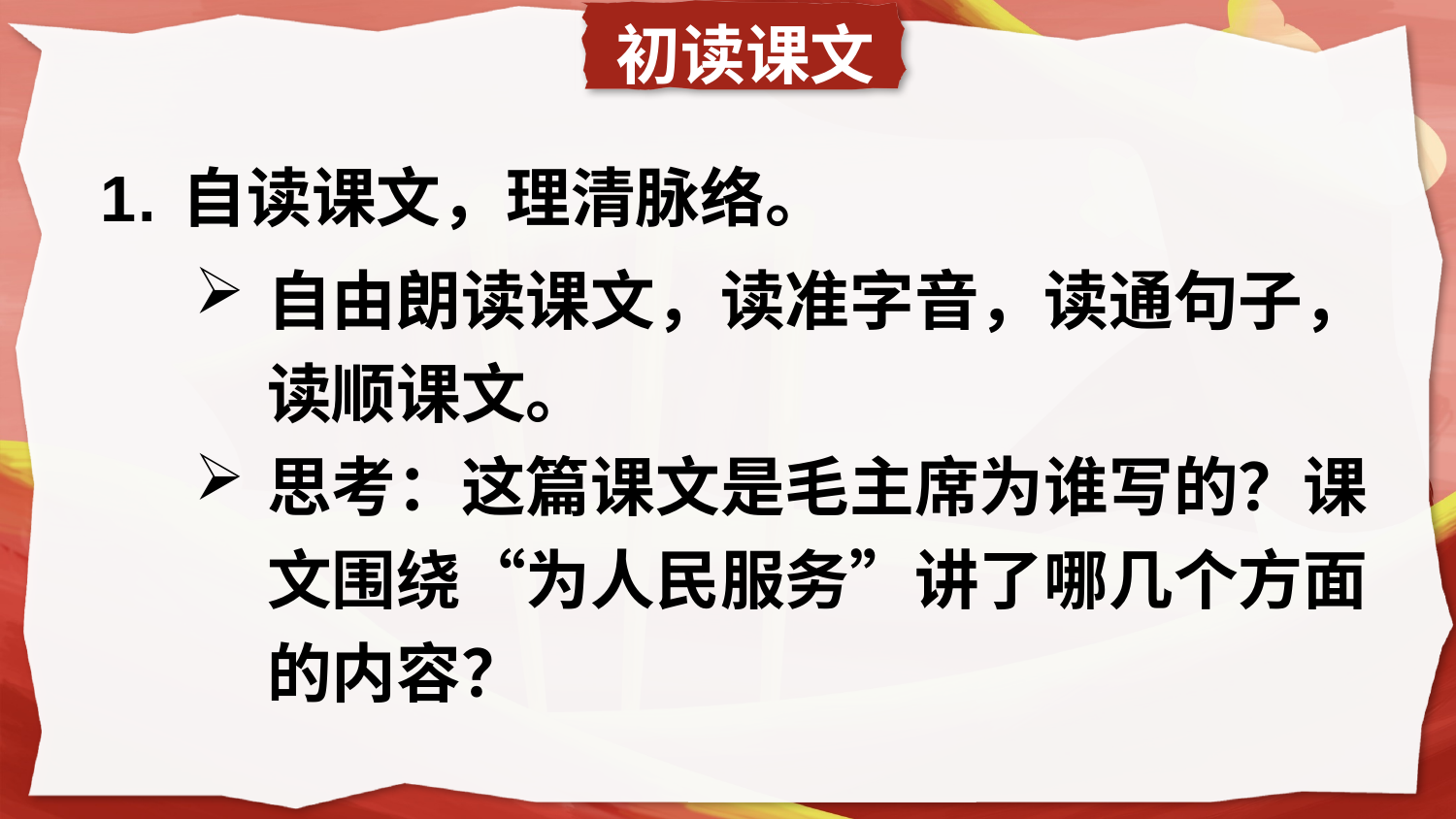

初读课文
自读课文，理清脉络。
自由朗读课文，读准字音，读通句子，读顺课文。
思考：这篇课文是毛主席为谁写的？课文围绕“为人民服务”讲了哪几个方面的内容？